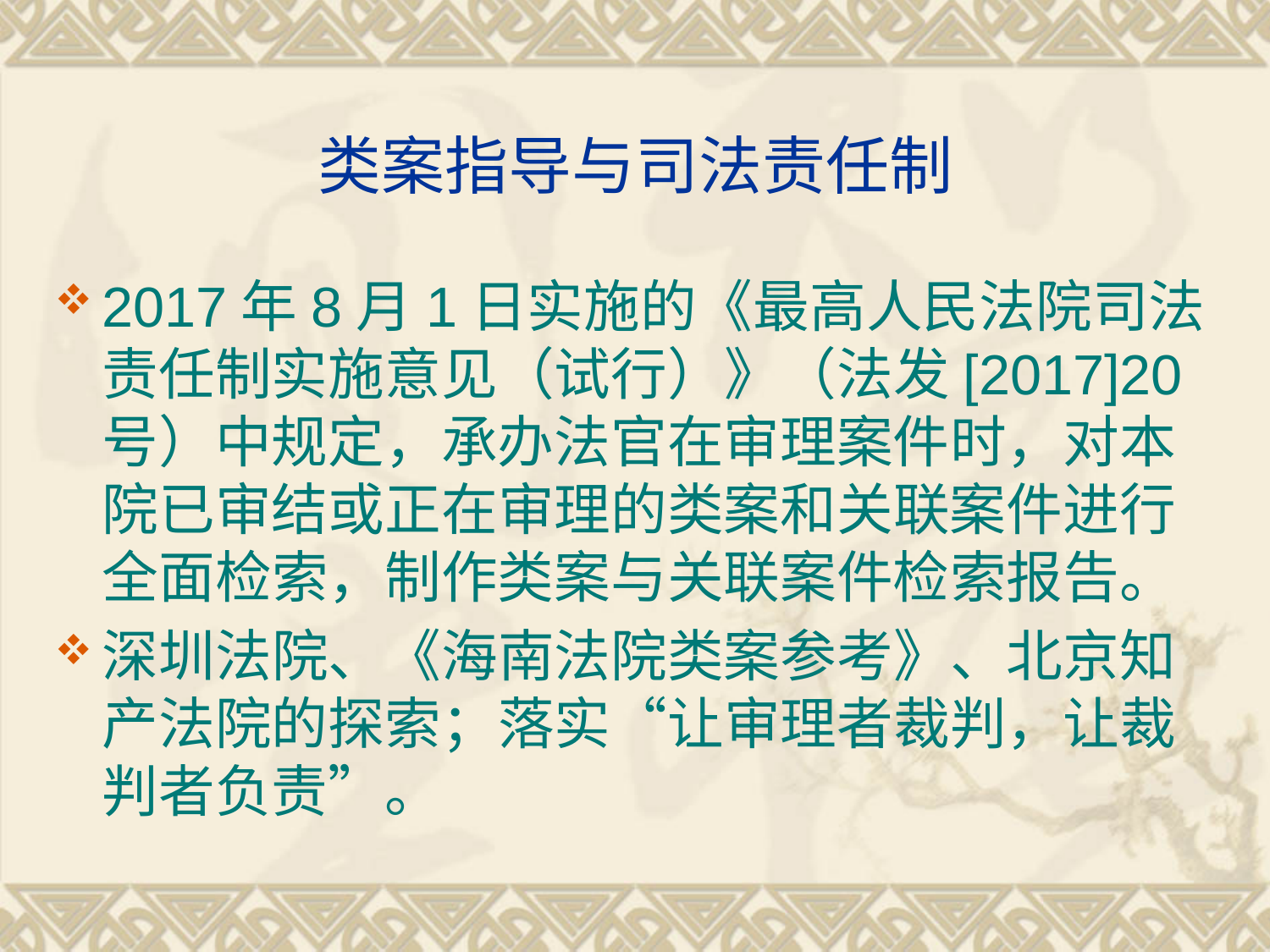

# 类案指导与司法责任制
2017年8月1日实施的《最高人民法院司法责任制实施意见（试行）》（法发[2017]20号）中规定，承办法官在审理案件时，对本院已审结或正在审理的类案和关联案件进行全面检索，制作类案与关联案件检索报告。
深圳法院、《海南法院类案参考》、北京知产法院的探索；落实“让审理者裁判，让裁判者负责”。